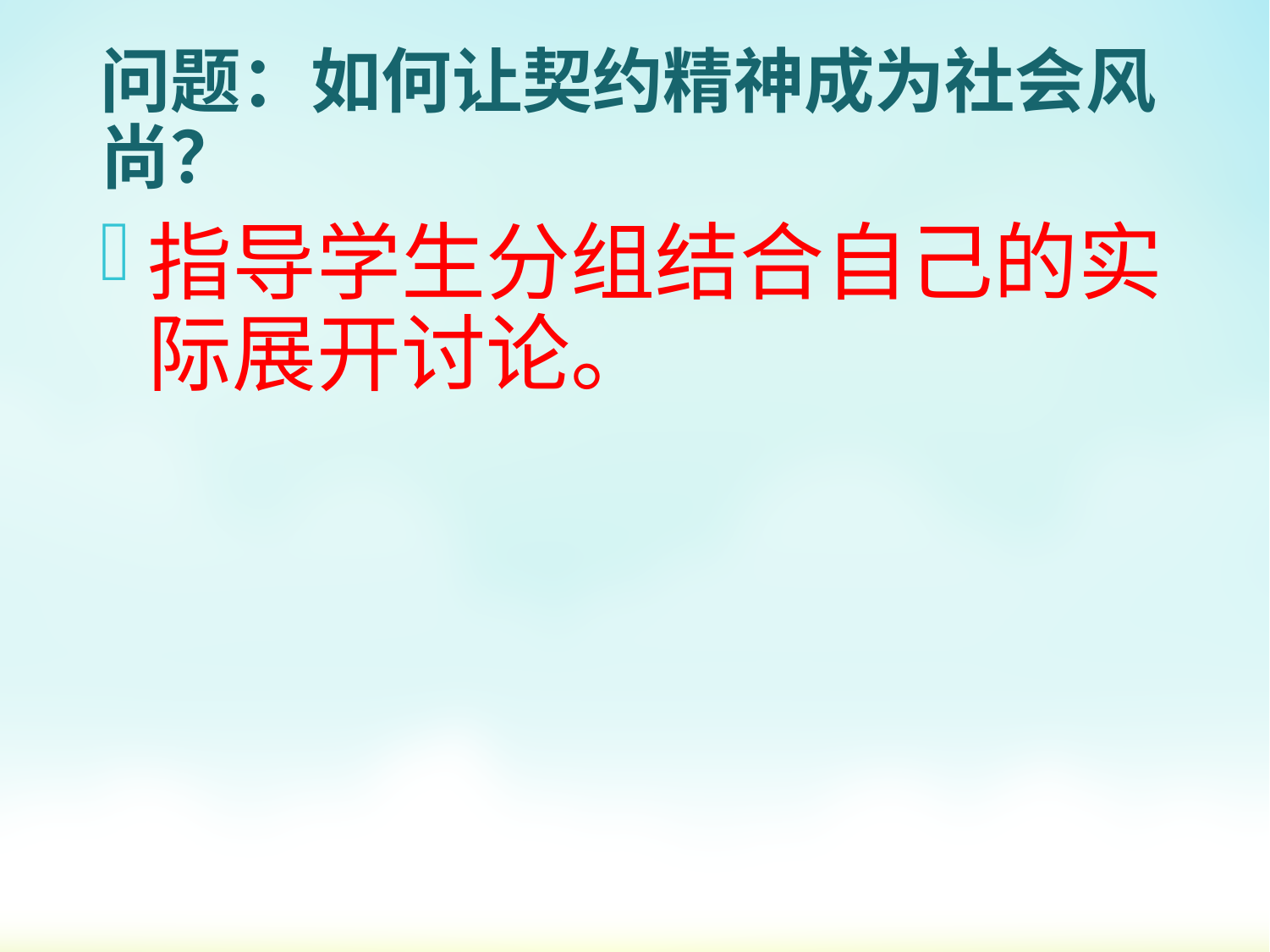

# 问题：如何让契约精神成为社会风尚？
指导学生分组结合自己的实际展开讨论。